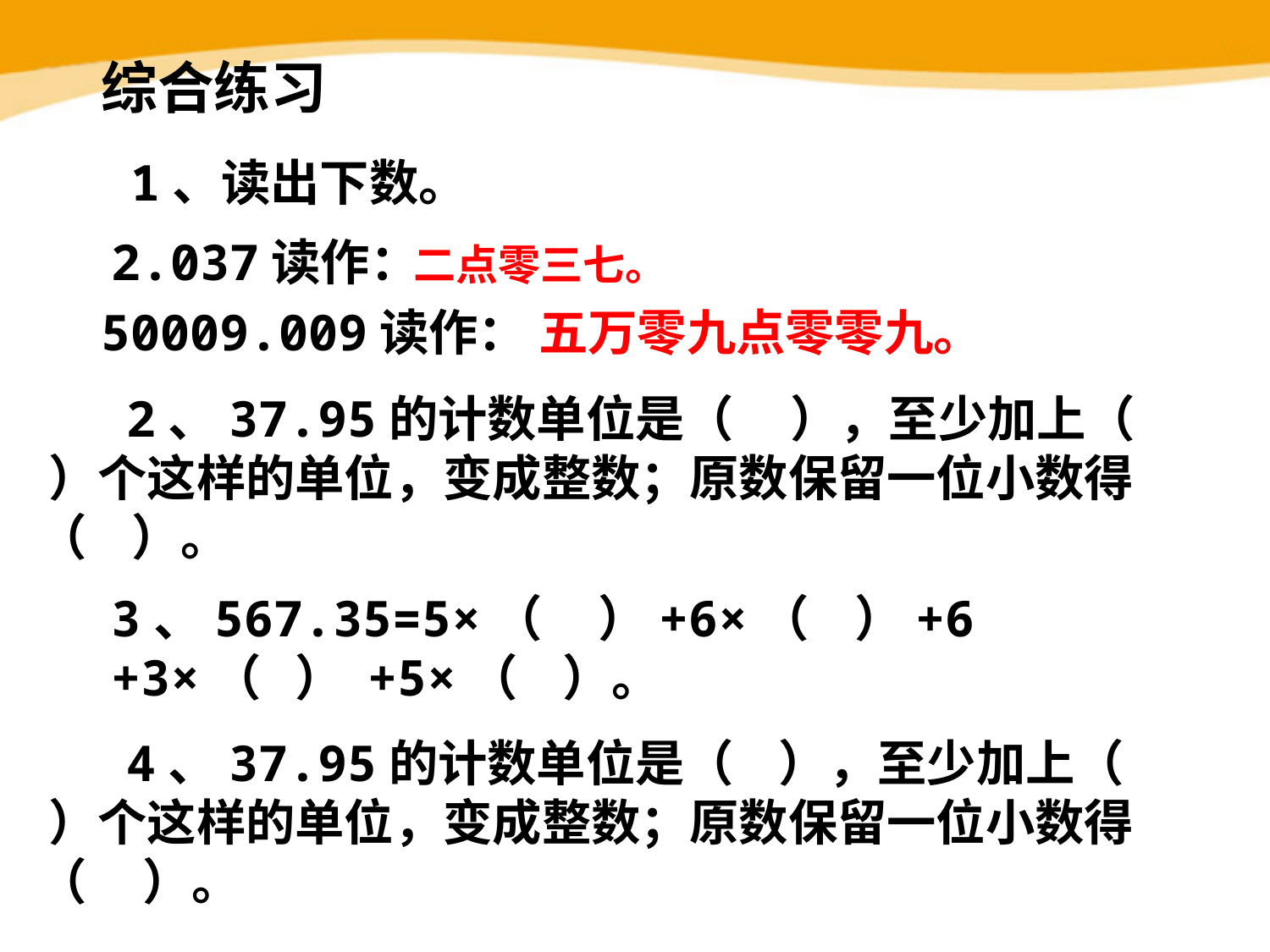

# 综合练习
1、读出下数。
2.037读作：
二点零三七。
50009.009读作：
五万零九点零零九。
   2、37.95的计数单位是（     ），至少加上（    ）个这样的单位，变成整数；原数保留一位小数得（    ）。

3、567.35=5×（     ）+6×（    ）+6
+3×（   ） +5×（    ）。

   4、37.95的计数单位是（    ），至少加上（    ）个这样的单位，变成整数；原数保留一位小数得（     ）。